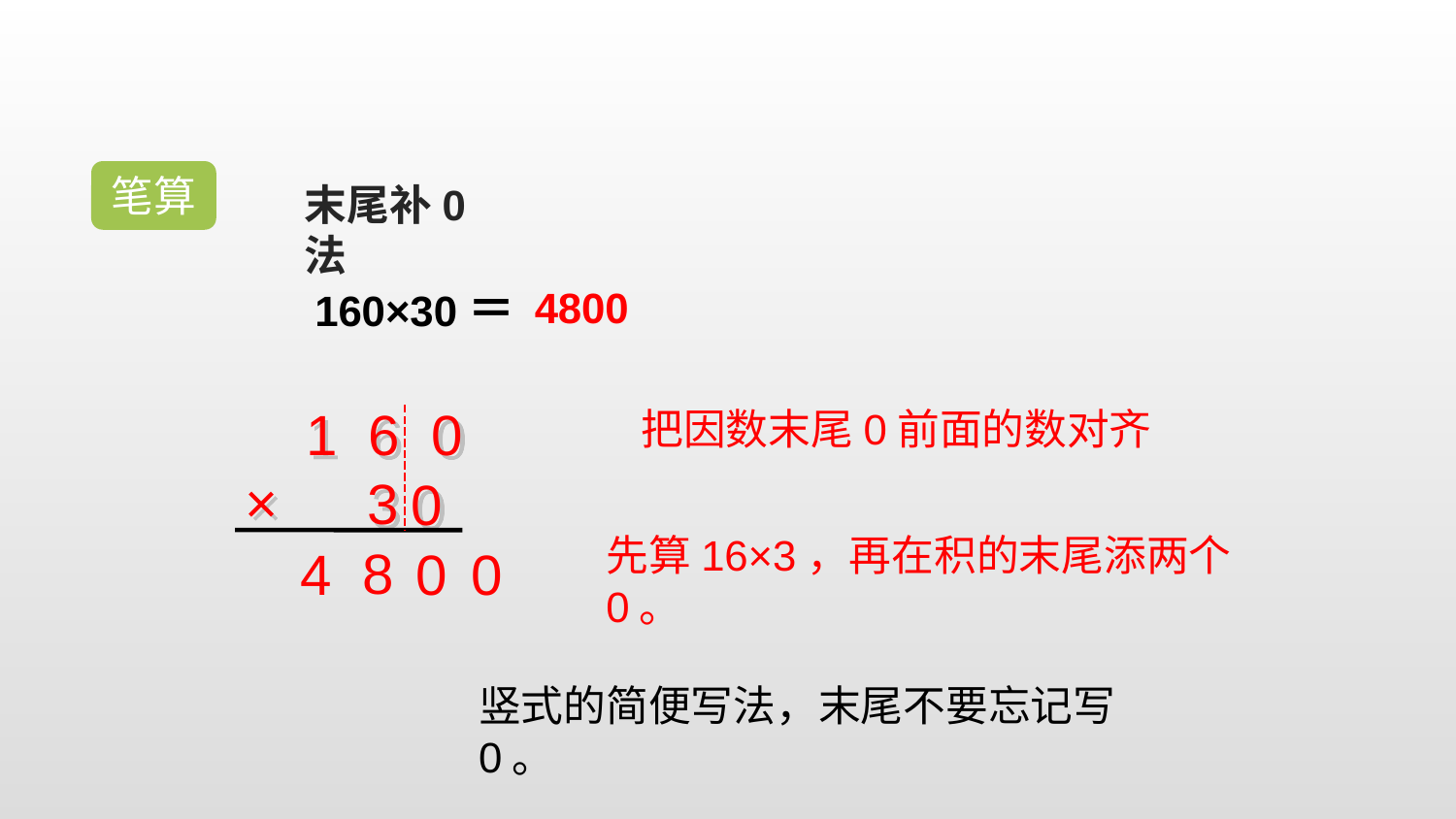

笔算
末尾补0法
160×30＝
4800
1  6  0
把因数末尾0前面的数对齐
3
0
×
先算16×3，再在积的末尾添两个0。

8
0
0
4
竖式的简便写法，末尾不要忘记写0。